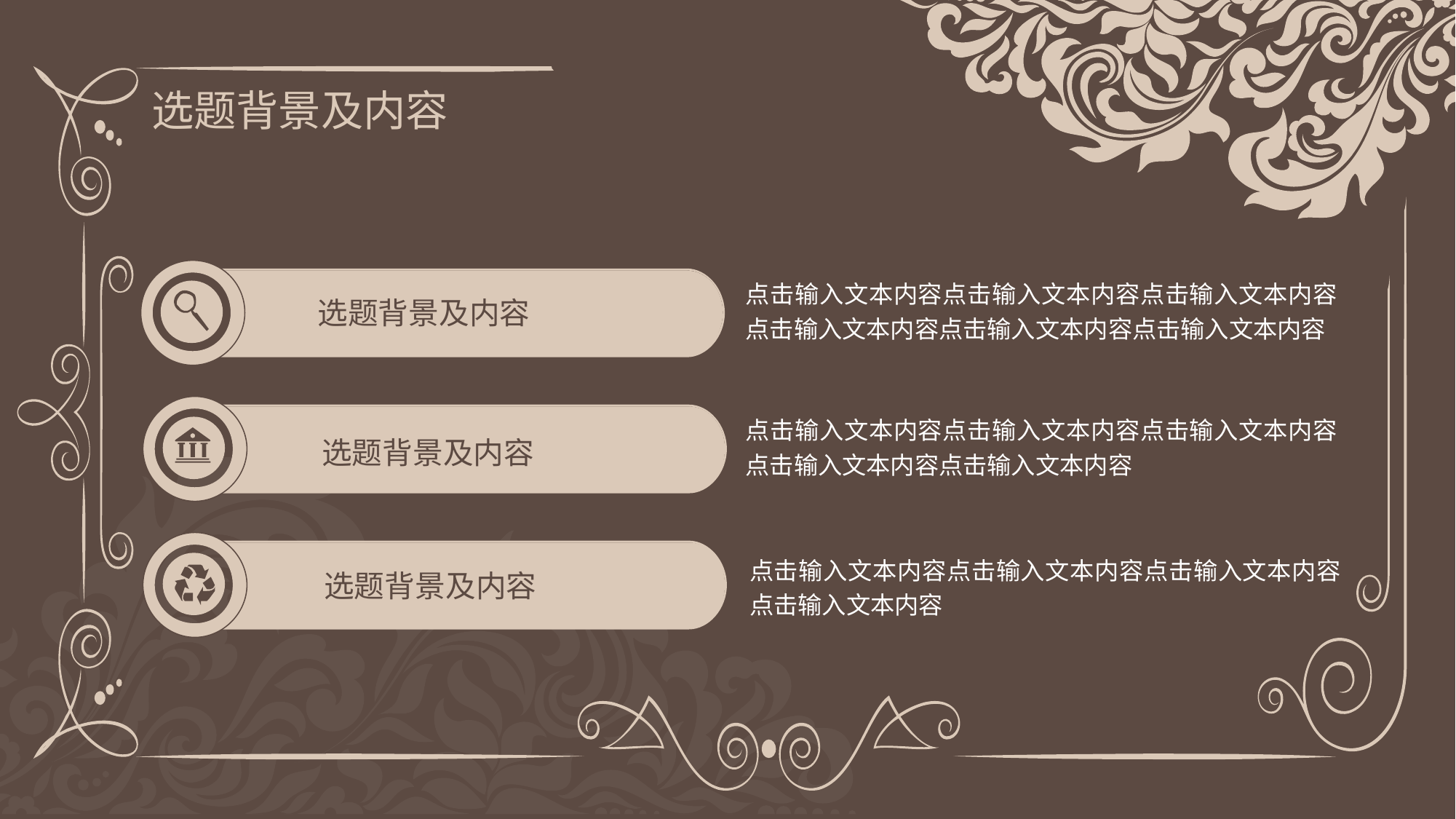

选题背景及内容

选题背景及内容
点击输入文本内容点击输入文本内容点击输入文本内容点击输入文本内容点击输入文本内容点击输入文本内容

选题背景及内容
点击输入文本内容点击输入文本内容点击输入文本内容点击输入文本内容点击输入文本内容

选题背景及内容
点击输入文本内容点击输入文本内容点击输入文本内容点击输入文本内容